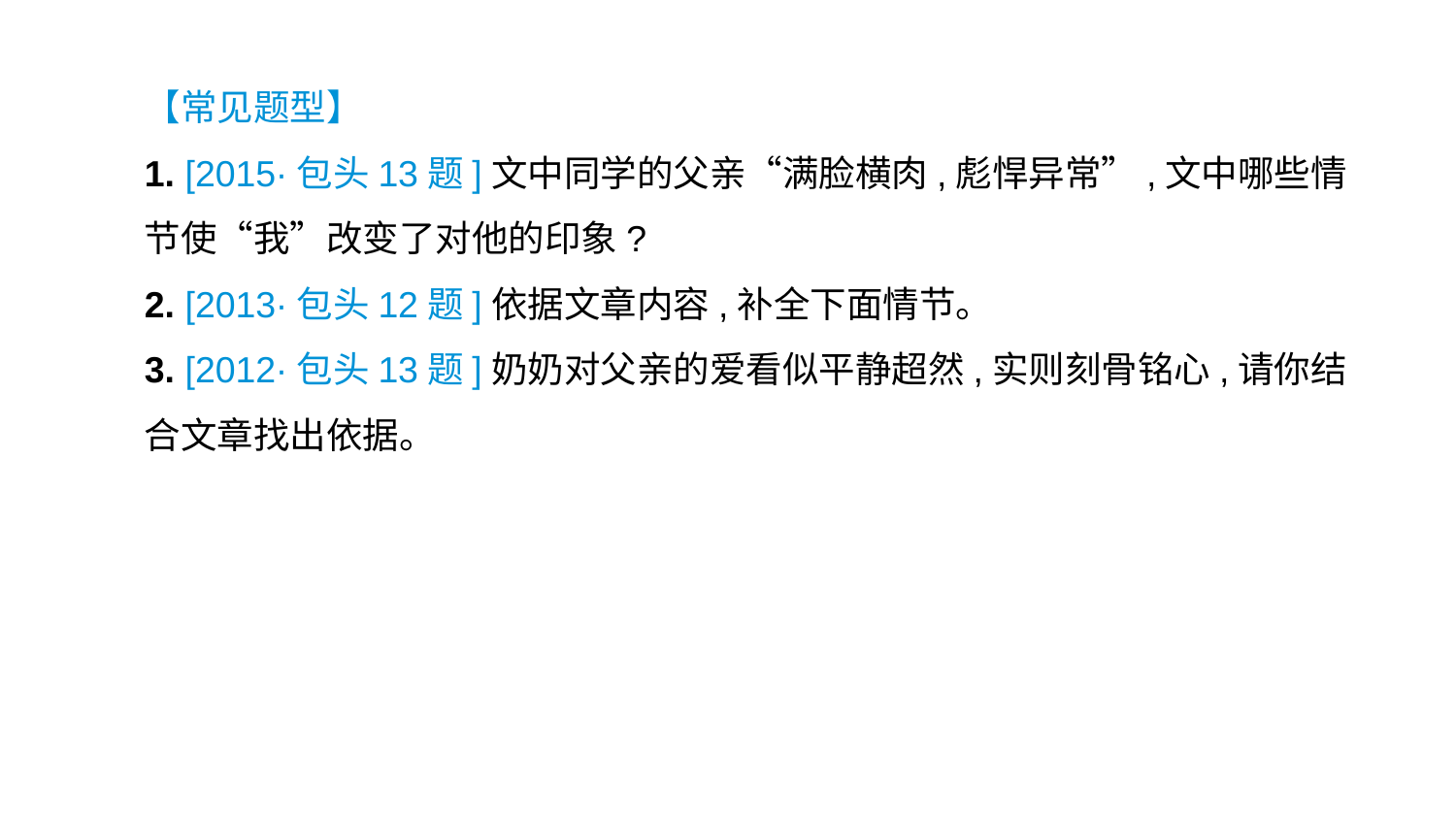

【常见题型】
1. [2015·包头13题]文中同学的父亲“满脸横肉,彪悍异常”,文中哪些情节使“我”改变了对他的印象?
2. [2013·包头12题]依据文章内容,补全下面情节。
3. [2012·包头13题]奶奶对父亲的爱看似平静超然,实则刻骨铭心,请你结合文章找出依据。